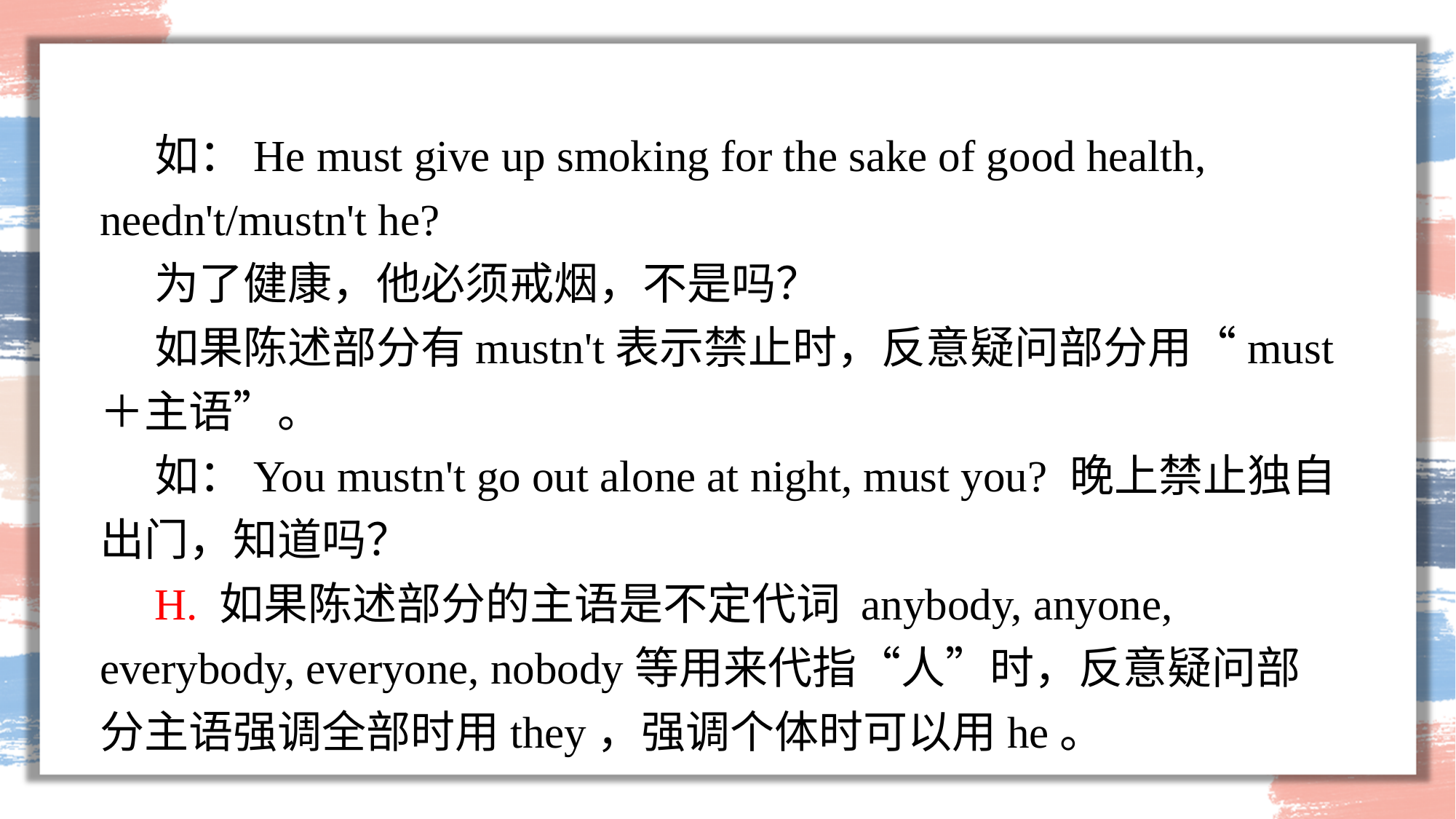

如：He must give up smoking for the sake of good health, needn't/mustn't he?
为了健康，他必须戒烟，不是吗？
如果陈述部分有mustn't表示禁止时，反意疑问部分用“must＋主语”。
如：You mustn't go out alone at night, must you? 晚上禁止独自出门，知道吗？
H. 如果陈述部分的主语是不定代词 anybody, anyone, everybody, everyone, nobody等用来代指“人”时，反意疑问部分主语强调全部时用they，强调个体时可以用he。